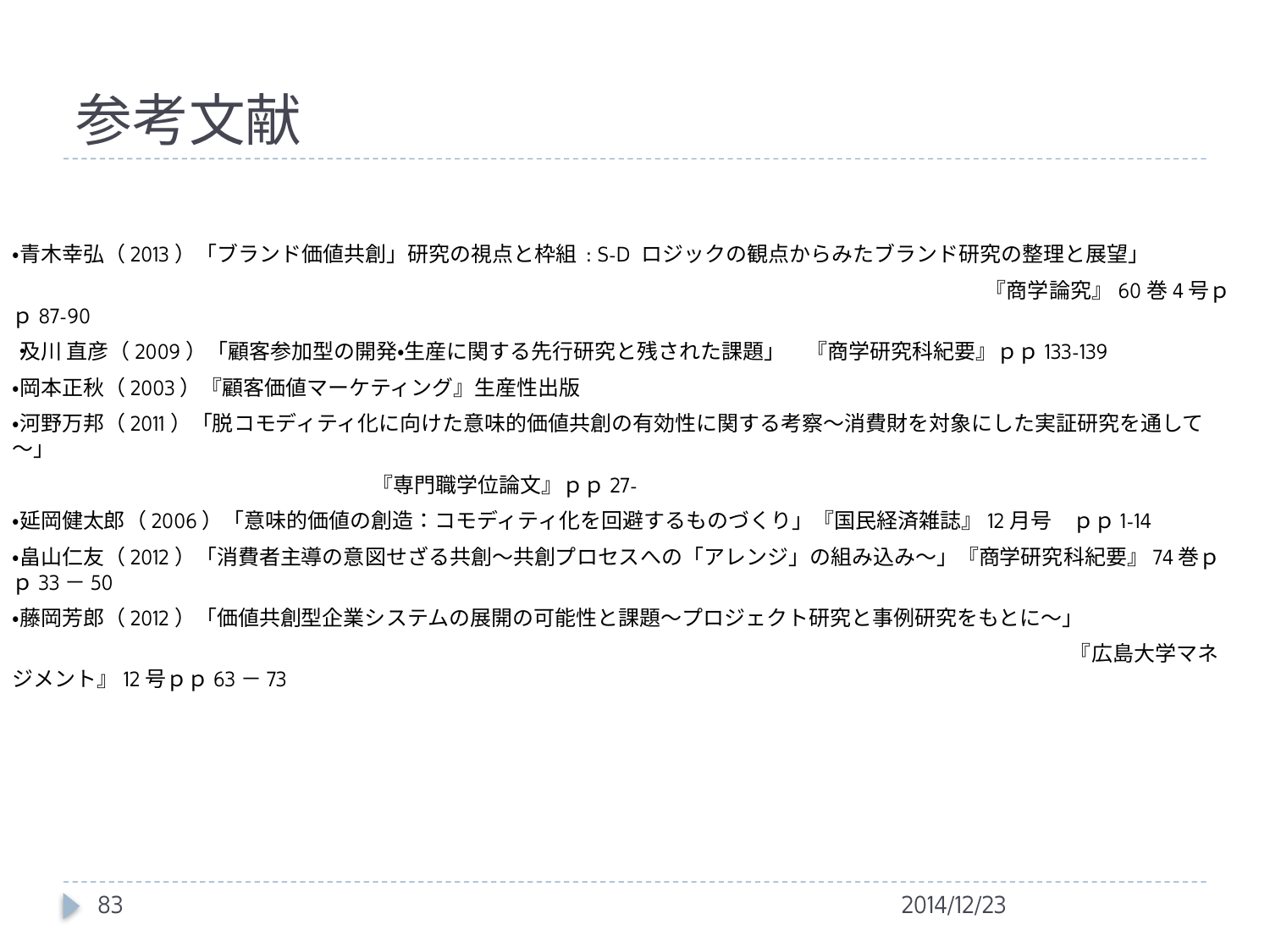

# 参考文献
・青木幸弘（2013）「ブランド価値共創」研究の視点と枠組 : S-D ロジックの観点からみたブランド研究の整理と展望」
　　　　　　　　　　　　　　　　　　　　　　　　　　　　　　　　　　　　　　　　　　　　　　『商学論究』60巻4号ｐｐ87-90
・及川 直彦（2009）「顧客参加型の開発・生産に関する先行研究と残された課題」　『商学研究科紀要』ｐｐ133-139
・岡本正秋（2003）『顧客価値マーケティング』生産性出版
・河野万邦（2011）「脱コモディティ化に向けた意味的価値共創の有効性に関する考察～消費財を対象にした実証研究を通して～」
　　　　　　　　　　　　　　　　　『専門職学位論文』ｐｐ27-
・延岡健太郎（2006）「意味的価値の創造：コモディティ化を回避するものづくり」『国民経済雑誌』12月号　ｐｐ1-14
・畠山仁友（2012）「消費者主導の意図せざる共創～共創プロセスへの「アレンジ」の組み込み～」『商学研究科紀要』74巻ｐｐ33－50
・藤岡芳郎（2012）「価値共創型企業システムの展開の可能性と課題～プロジェクト研究と事例研究をもとに～」
　　　　　　　　　　　　　　　　　　　　　　　　　　　　　　　　　　　　　　　　　　　　　　　　　　『広島大学マネジメント』12号ｐｐ63－73

83
2014/12/23